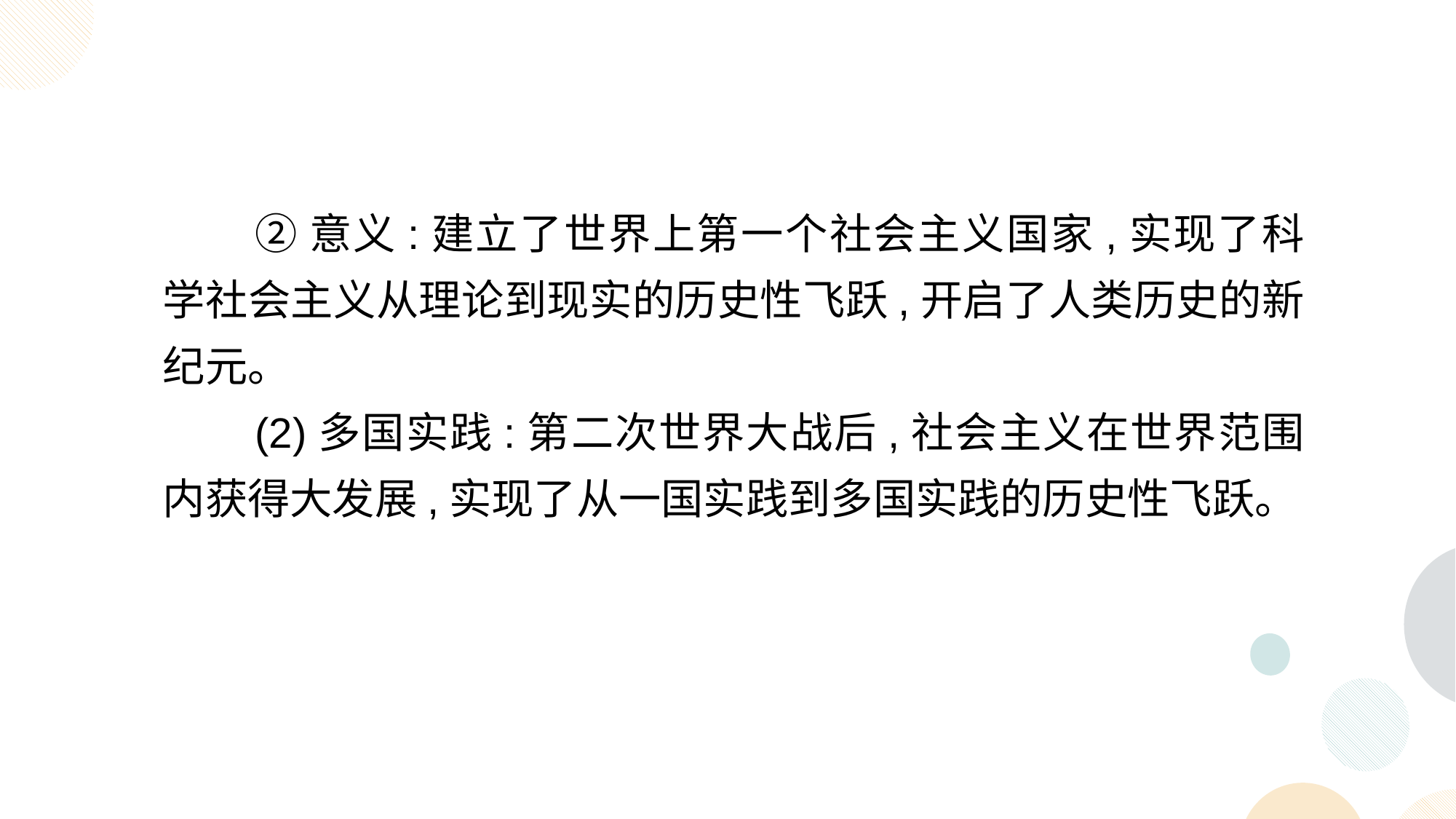

②意义:建立了世界上第一个社会主义国家,实现了科学社会主义从理论到现实的历史性飞跃,开启了人类历史的新纪元。
(2)多国实践:第二次世界大战后,社会主义在世界范围内获得大发展,实现了从一国实践到多国实践的历史性飞跃。